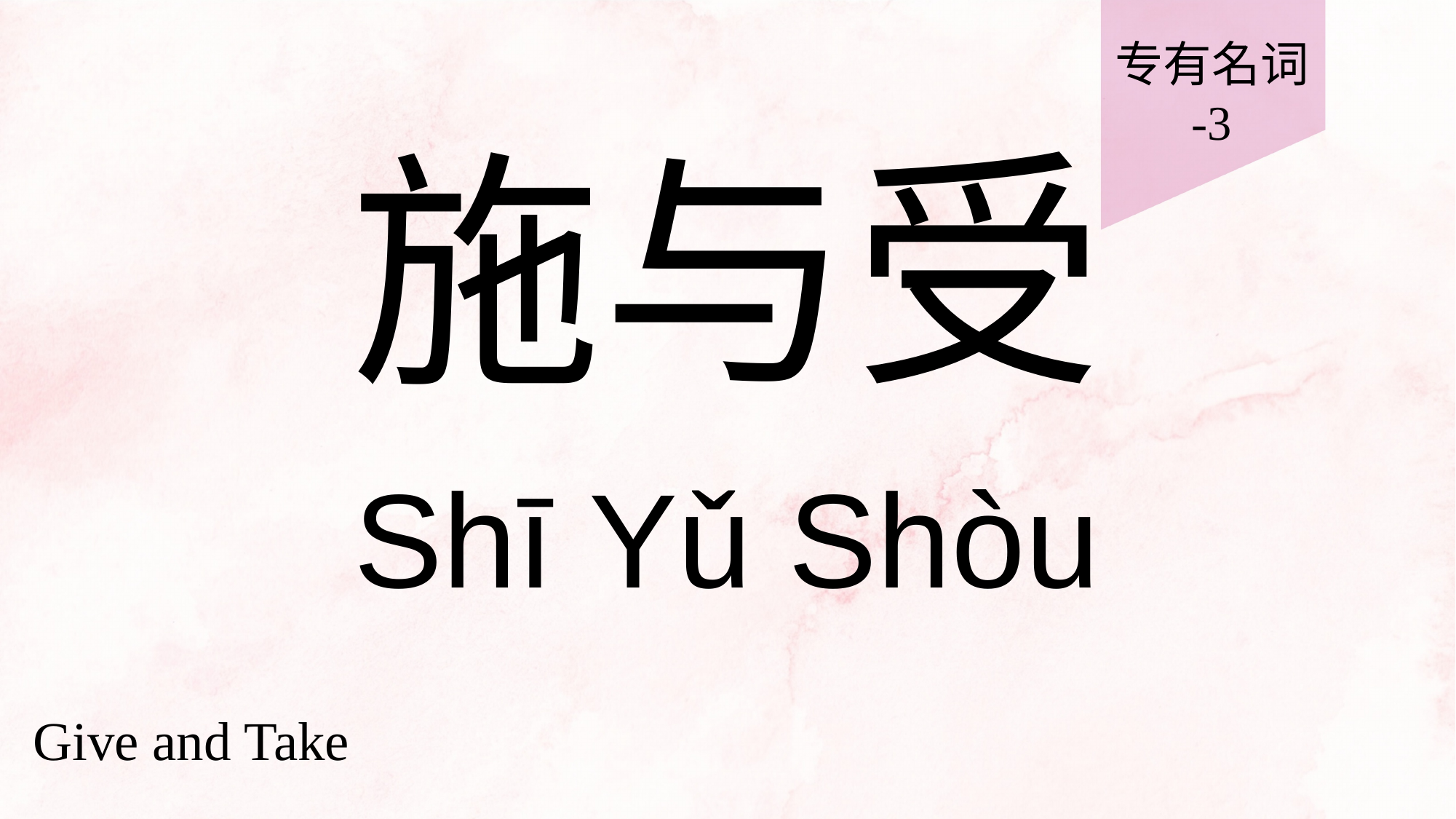

专有名词
-3
# 施与受
Shī Yǔ Shòu
Give and Take